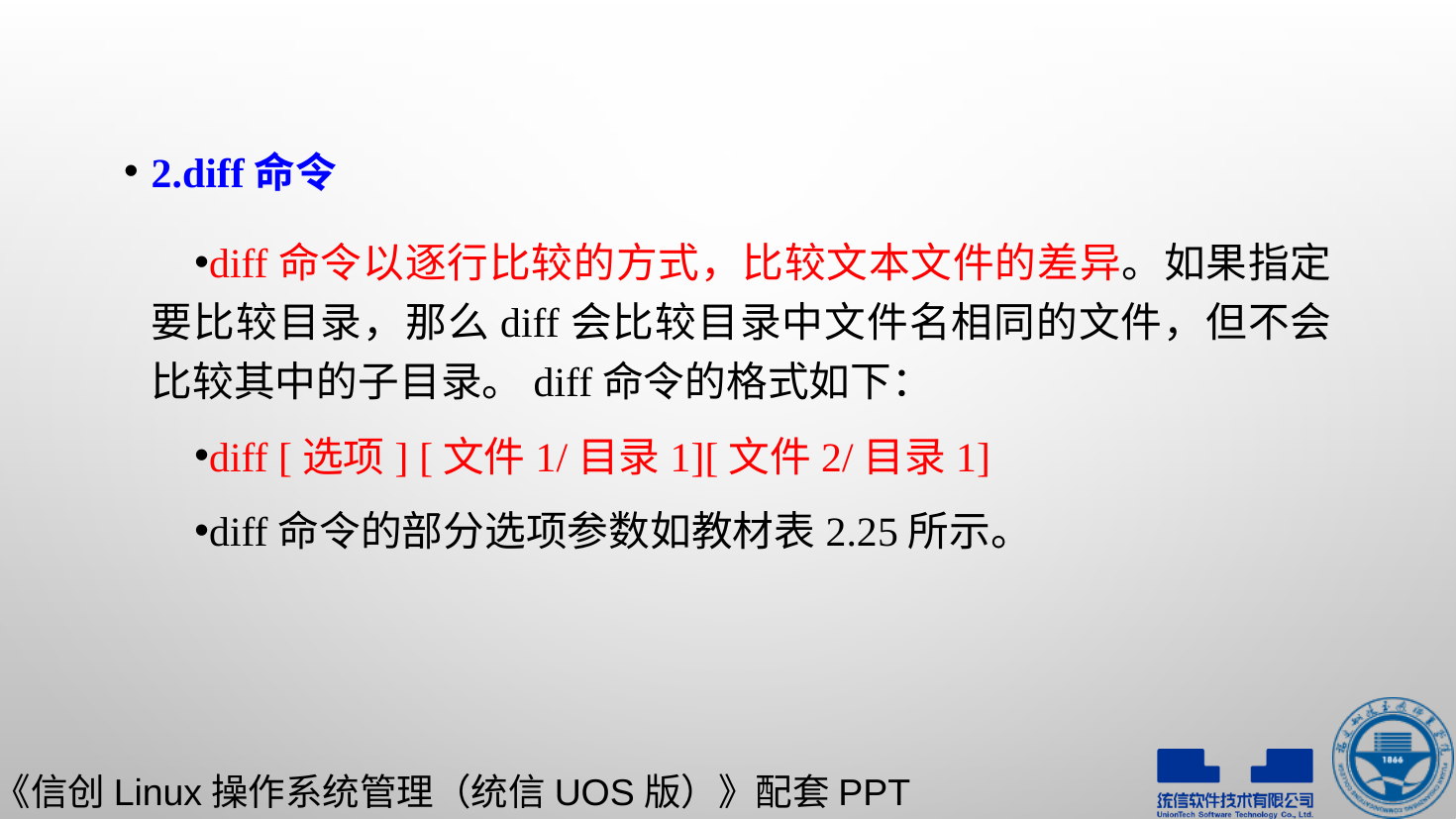

2.diff命令
diff命令以逐行比较的方式，比较文本文件的差异。如果指定要比较目录，那么diff会比较目录中文件名相同的文件，但不会比较其中的子目录。diff命令的格式如下：
diff [选项] [文件1/目录1][文件2/目录1]
diff命令的部分选项参数如教材表2.25所示。